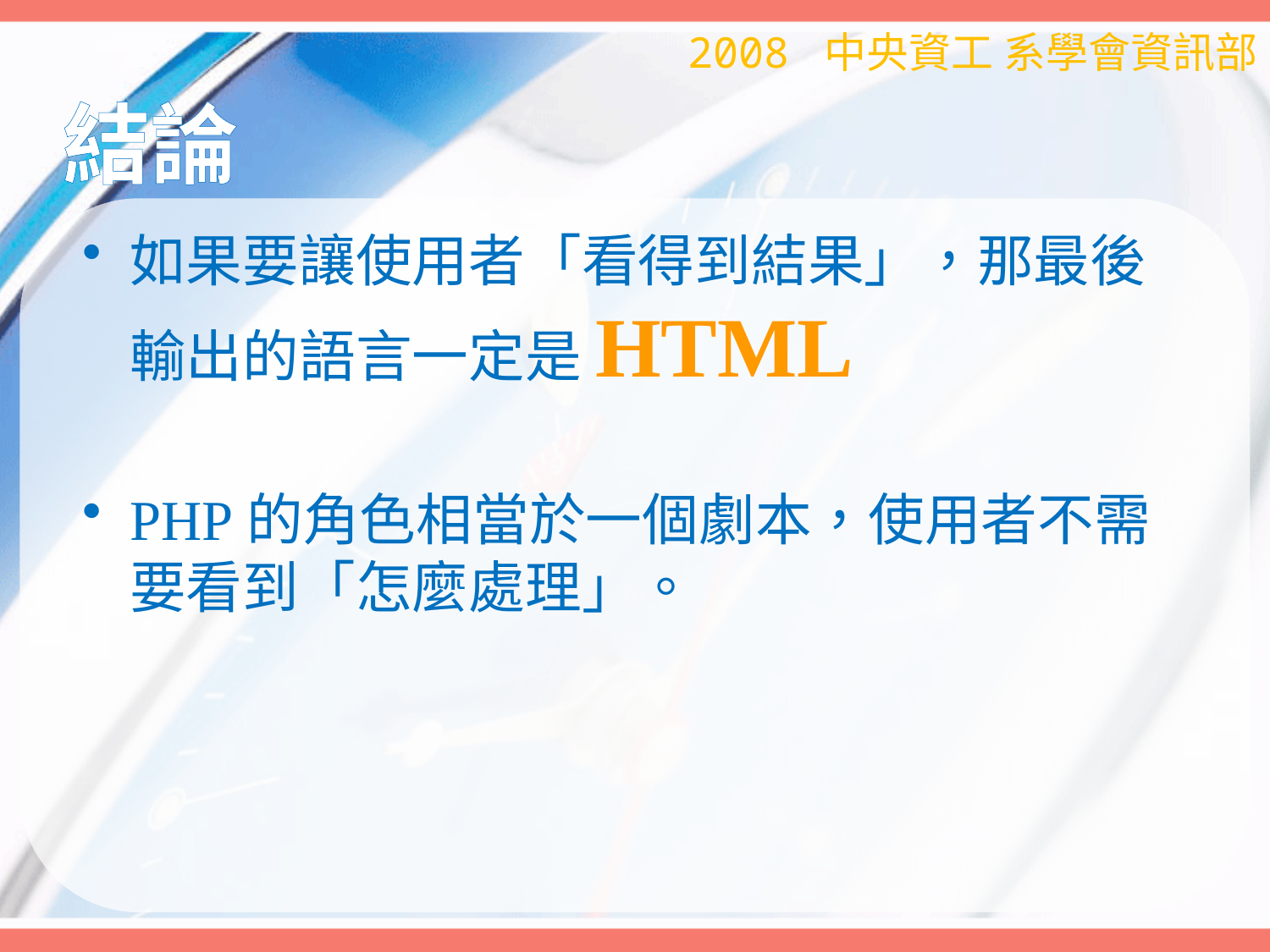

2008 中央資工 系學會資訊部
# 結論

如果要讓使用者「看得到結果」，那最後輸出的語言一定是HTML

PHP的角色相當於一個劇本，使用者不需要看到「怎麼處理」。